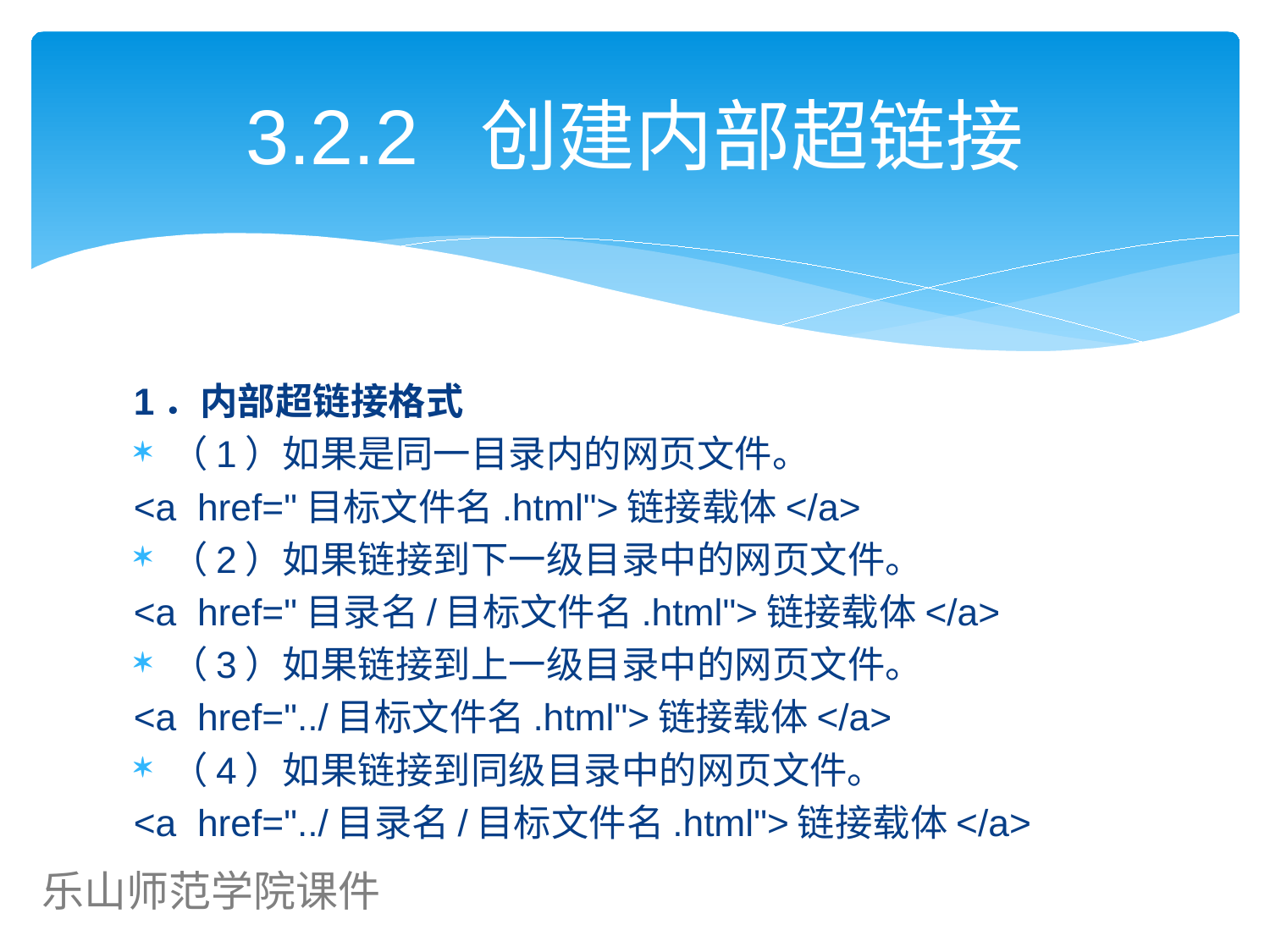

# 3.2.2  创建内部超链接
1．内部超链接格式
（1）如果是同一目录内的网页文件。
<a  href="目标文件名.html">链接载体</a>
（2）如果链接到下一级目录中的网页文件。
<a  href="目录名/目标文件名.html">链接载体</a>
（3）如果链接到上一级目录中的网页文件。
<a  href="../目标文件名.html">链接载体</a>
（4）如果链接到同级目录中的网页文件。
<a  href="../目录名/目标文件名.html">链接载体</a>